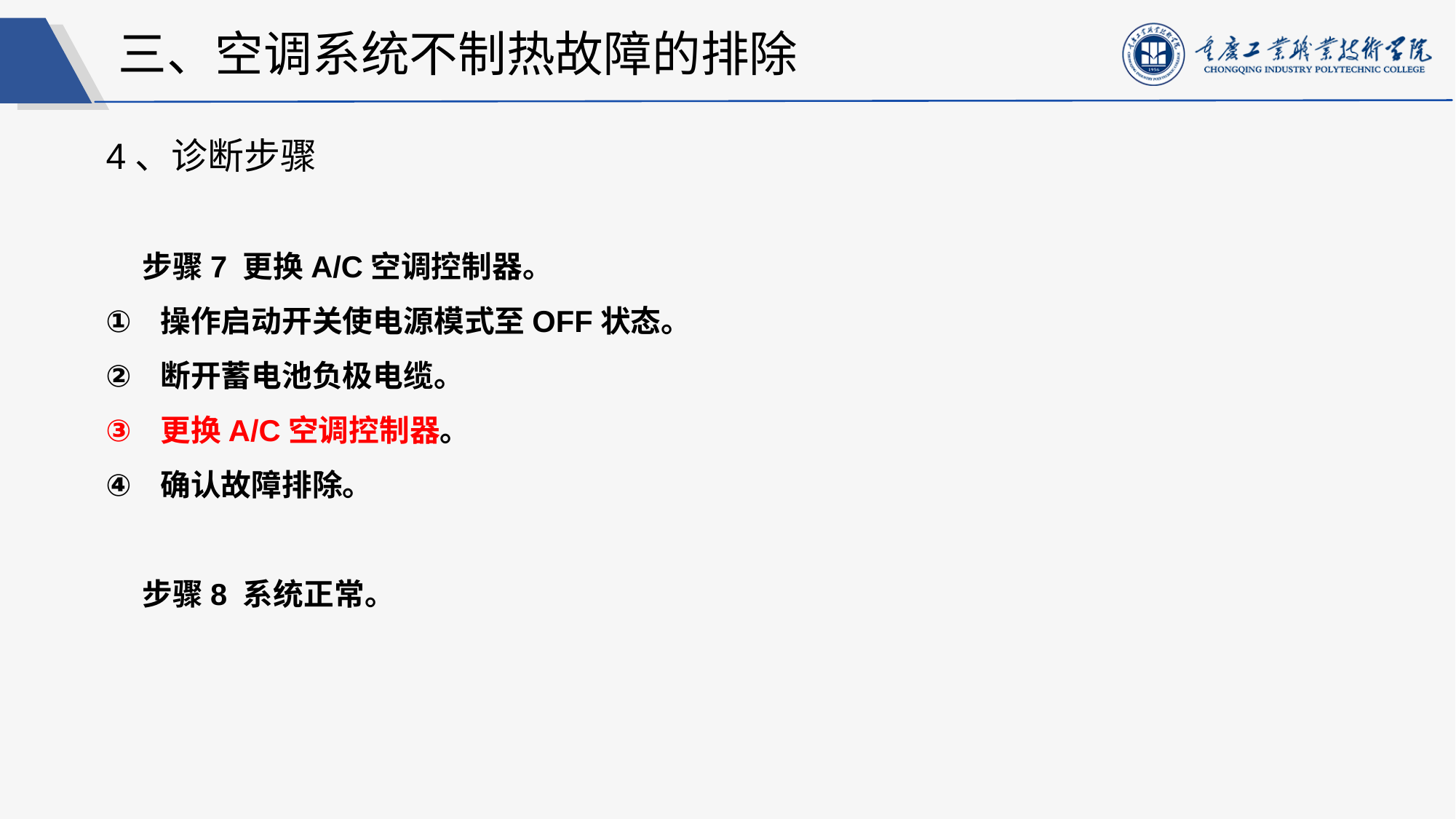

三、空调系统不制热故障的排除
4、诊断步骤
步骤7 更换A/C空调控制器。
操作启动开关使电源模式至OFF状态。
断开蓄电池负极电缆。
更换A/C空调控制器。
确认故障排除。

步骤8 系统正常。